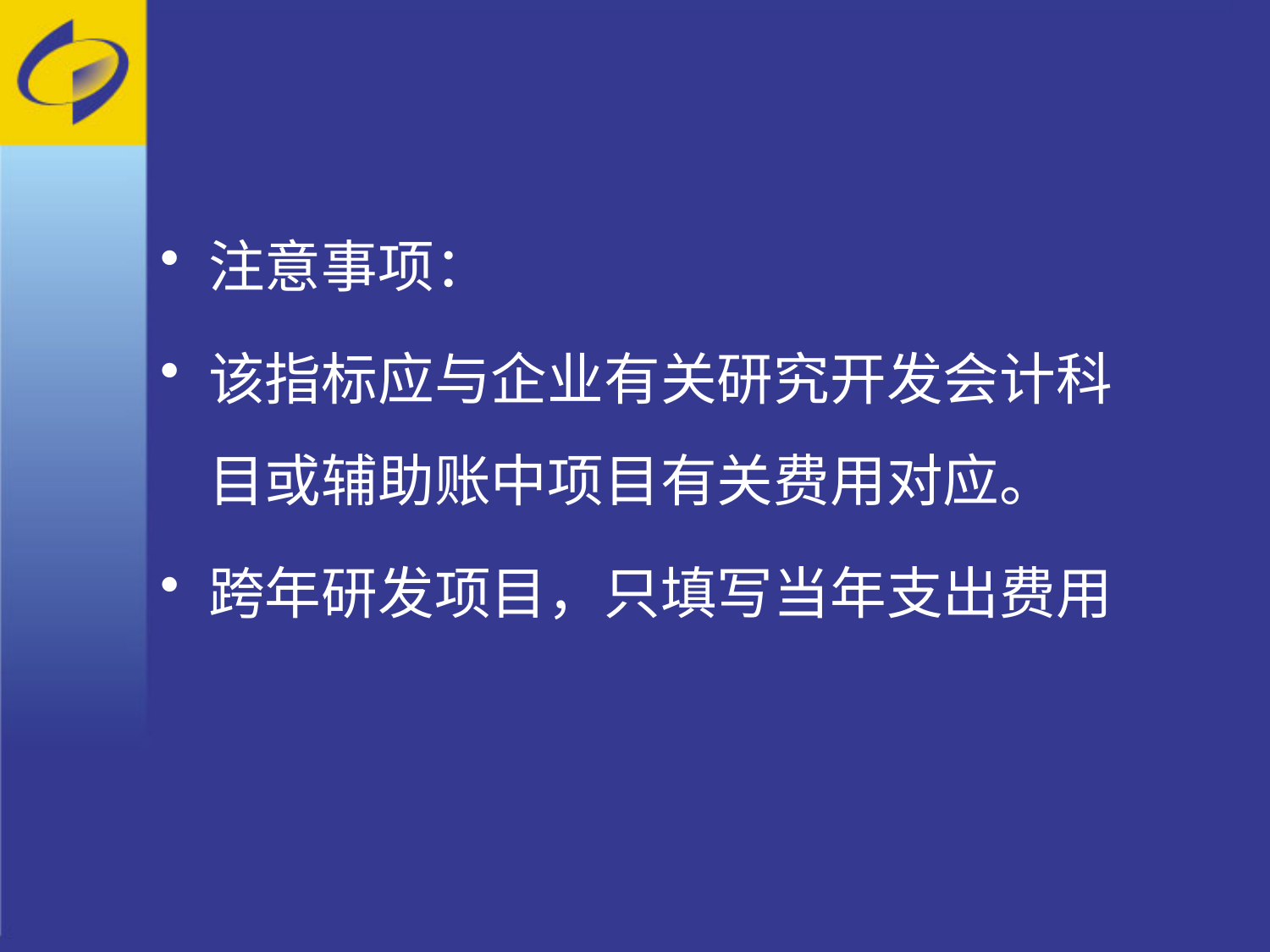

注意事项：
该指标应与企业有关研究开发会计科目或辅助账中项目有关费用对应。
跨年研发项目，只填写当年支出费用